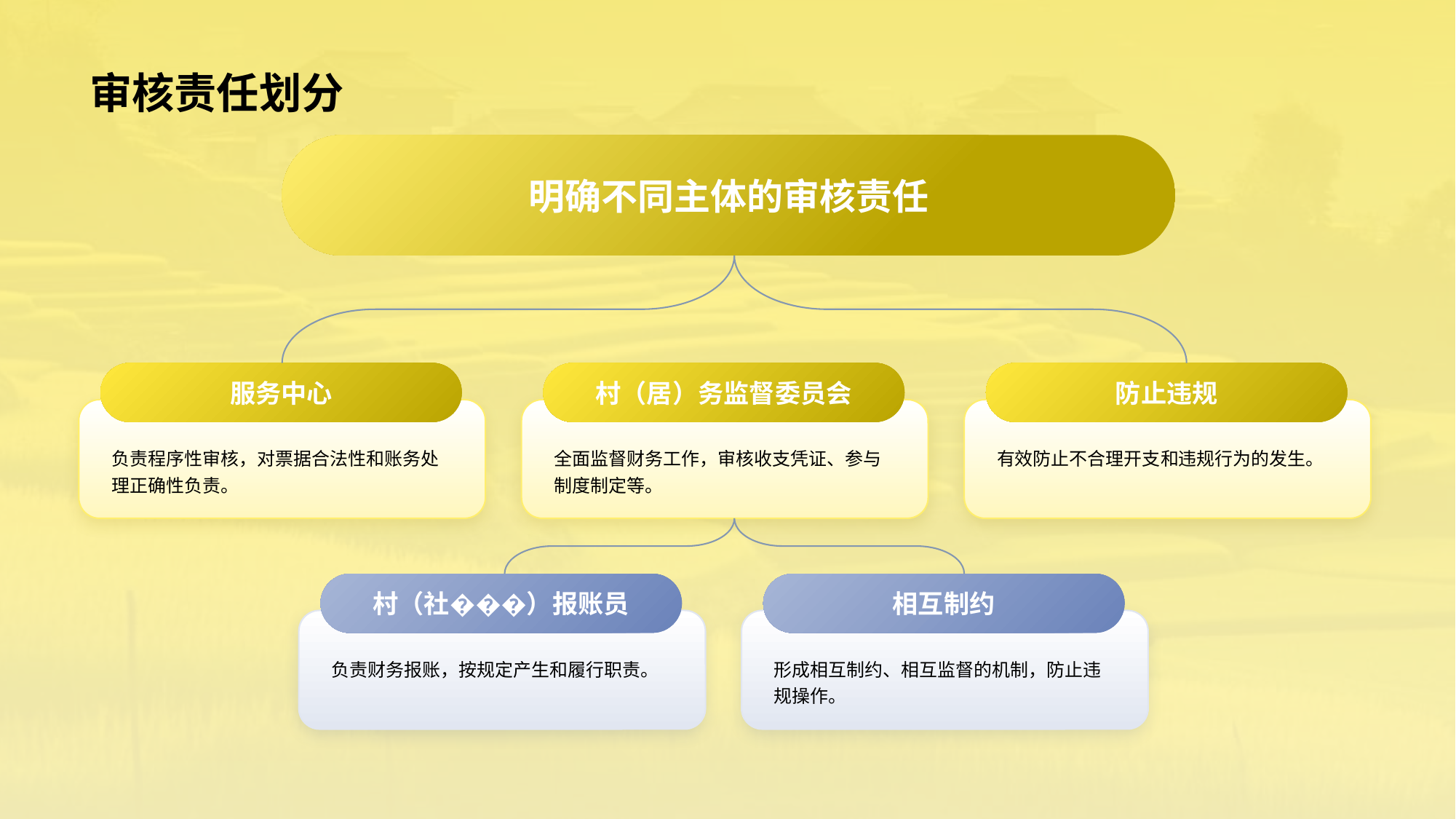

# 审核责任划分

明确不同主体的审核责任

服务中心
负责程序性审核，对票据合法性和账务处理正确性负责。

村（居）务监督委员会
全面监督财务工作，审核收支凭证、参与制度制定等。

防止违规
有效防止不合理开支和违规行为的发生。

村（社���）报账员
负责财务报账，按规定产生和履行职责。

相互制约
形成相互制约、相互监督的机制，防止违规操作。